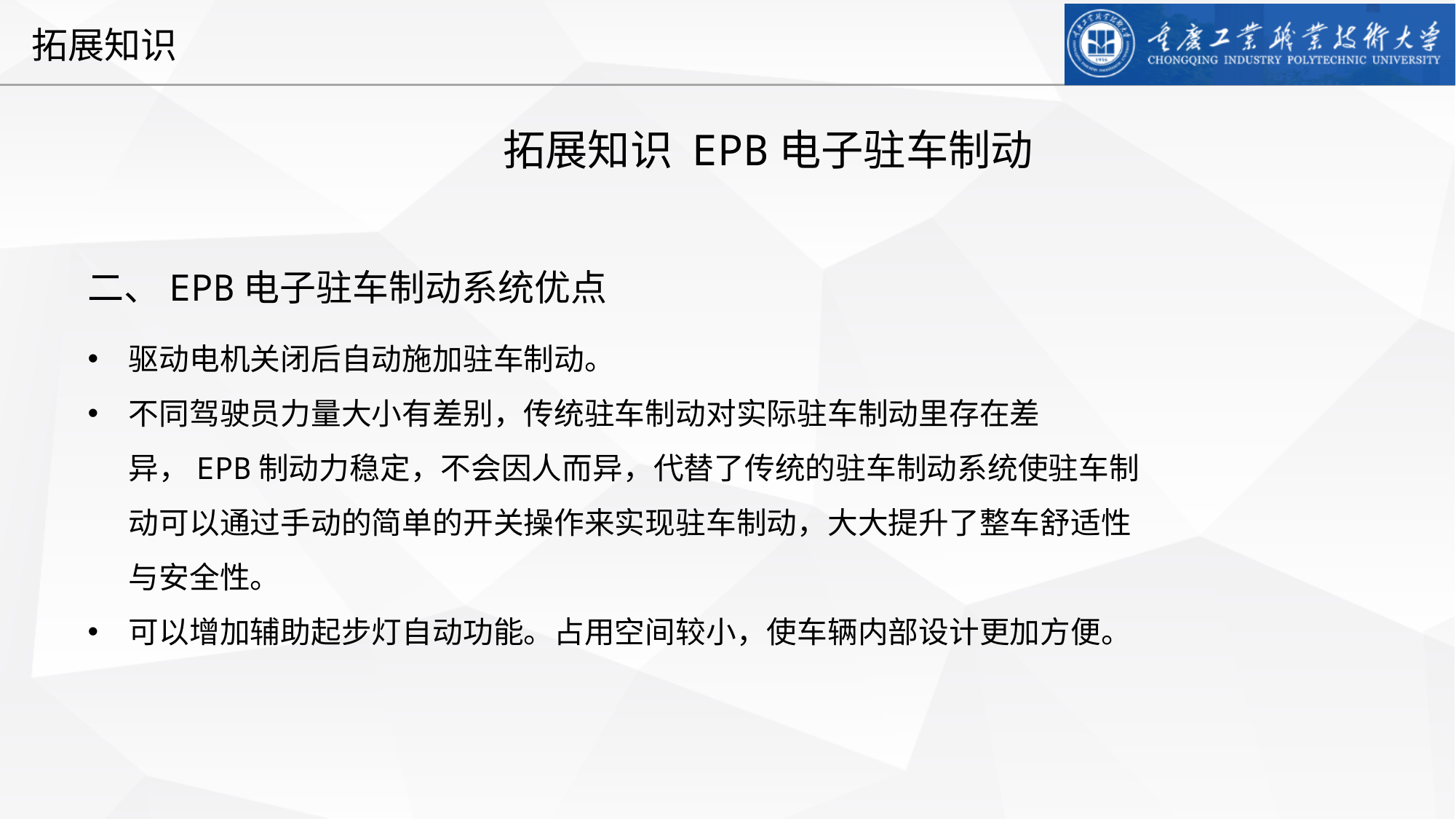

拓展知识 EPB电子驻车制动
二、EPB电子驻车制动系统优点
驱动电机关闭后自动施加驻车制动。
不同驾驶员力量大小有差别，传统驻车制动对实际驻车制动里存在差异，EPB制动力稳定，不会因人而异，代替了传统的驻车制动系统使驻车制动可以通过手动的简单的开关操作来实现驻车制动，大大提升了整车舒适性与安全性。
可以增加辅助起步灯自动功能。占用空间较小，使车辆内部设计更加方便。